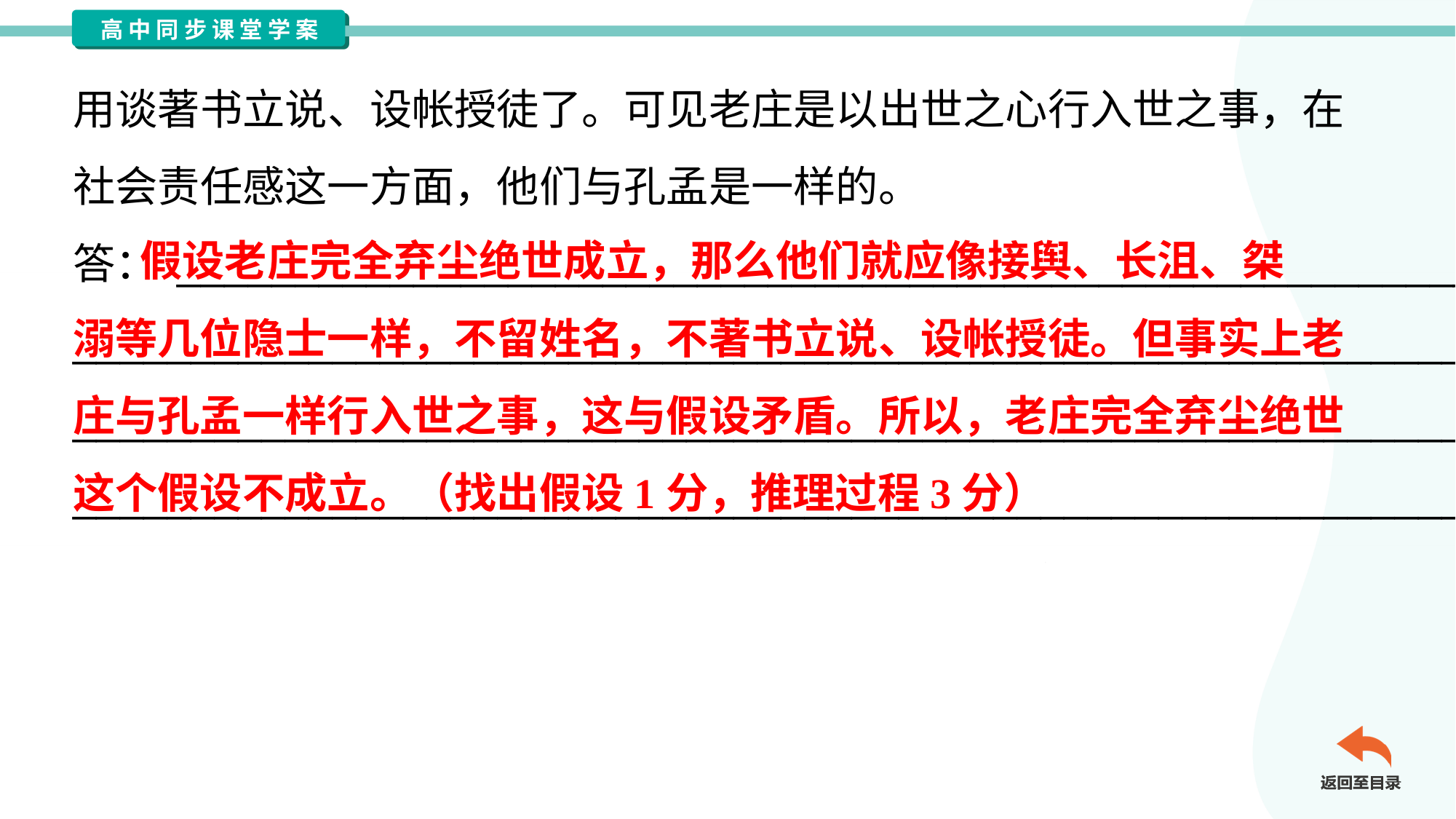

用谈著书立说、设帐授徒了。可见老庄是以出世之心行入世之事，在
社会责任感这一方面，他们与孔孟是一样的。
答： ________________________________________________________
_____________________________________________________________
_____________________________________________________________
_____________________________________________________________
      假设老庄完全弃尘绝世成立，那么他们就应像接舆、长沮、桀
溺等几位隐士一样，不留姓名，不著书立说、设帐授徒。但事实上老
庄与孔孟一样行入世之事，这与假设矛盾。所以，老庄完全弃尘绝世
这个假设不成立。（找出假设1分，推理过程3分）